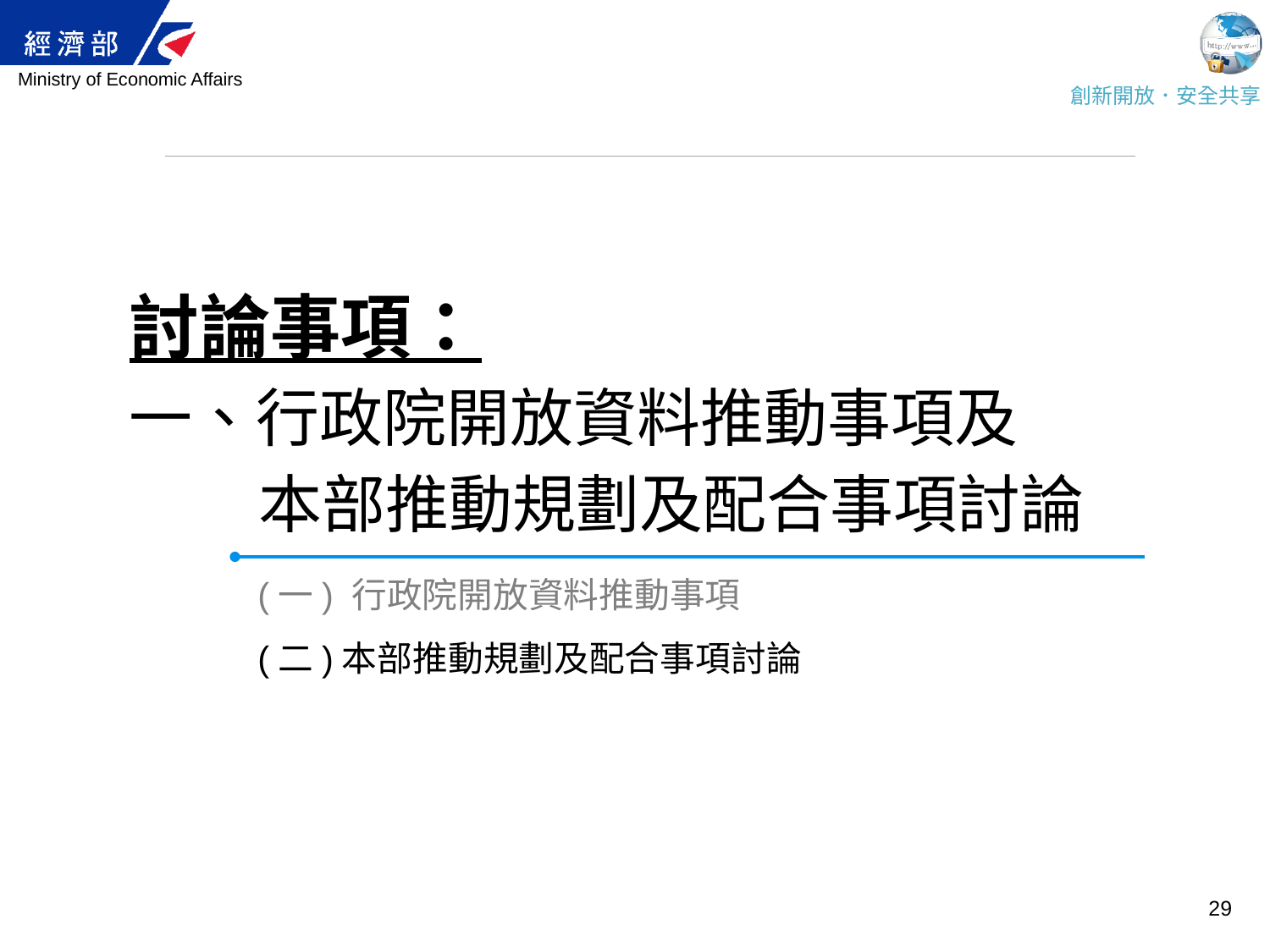

討論事項：
一、行政院開放資料推動事項及
        本部推動規劃及配合事項討論
(一) 行政院開放資料推動事項
(二)本部推動規劃及配合事項討論
29